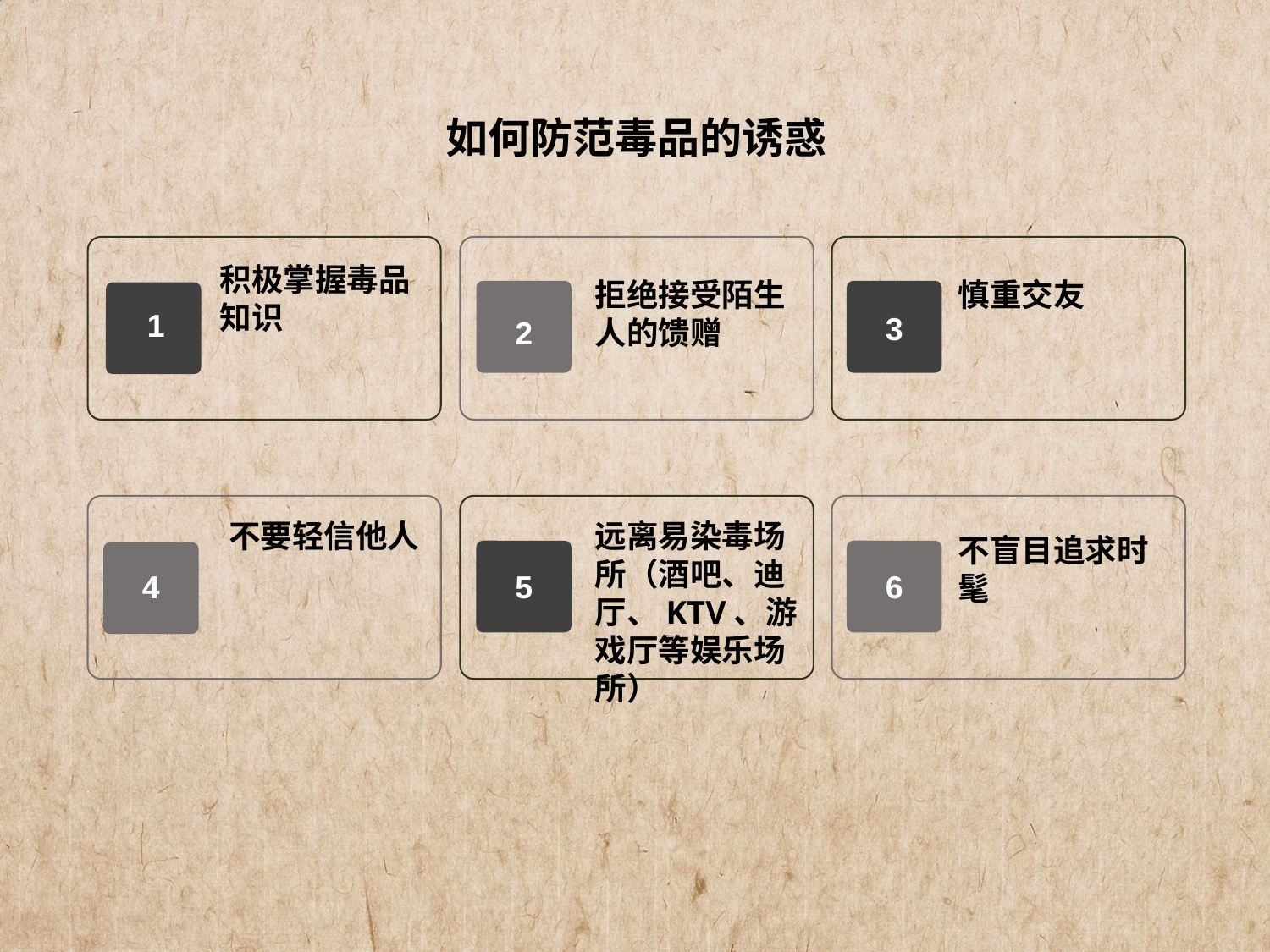

如何防范毒品的诱惑

积极掌握毒品知识
拒绝接受陌生人的馈赠
慎重交友

1
3
2

不要轻信他人
远离易染毒场所（酒吧、迪厅、KTV、游戏厅等娱乐场所）
不盲目追求时髦

4
5
6